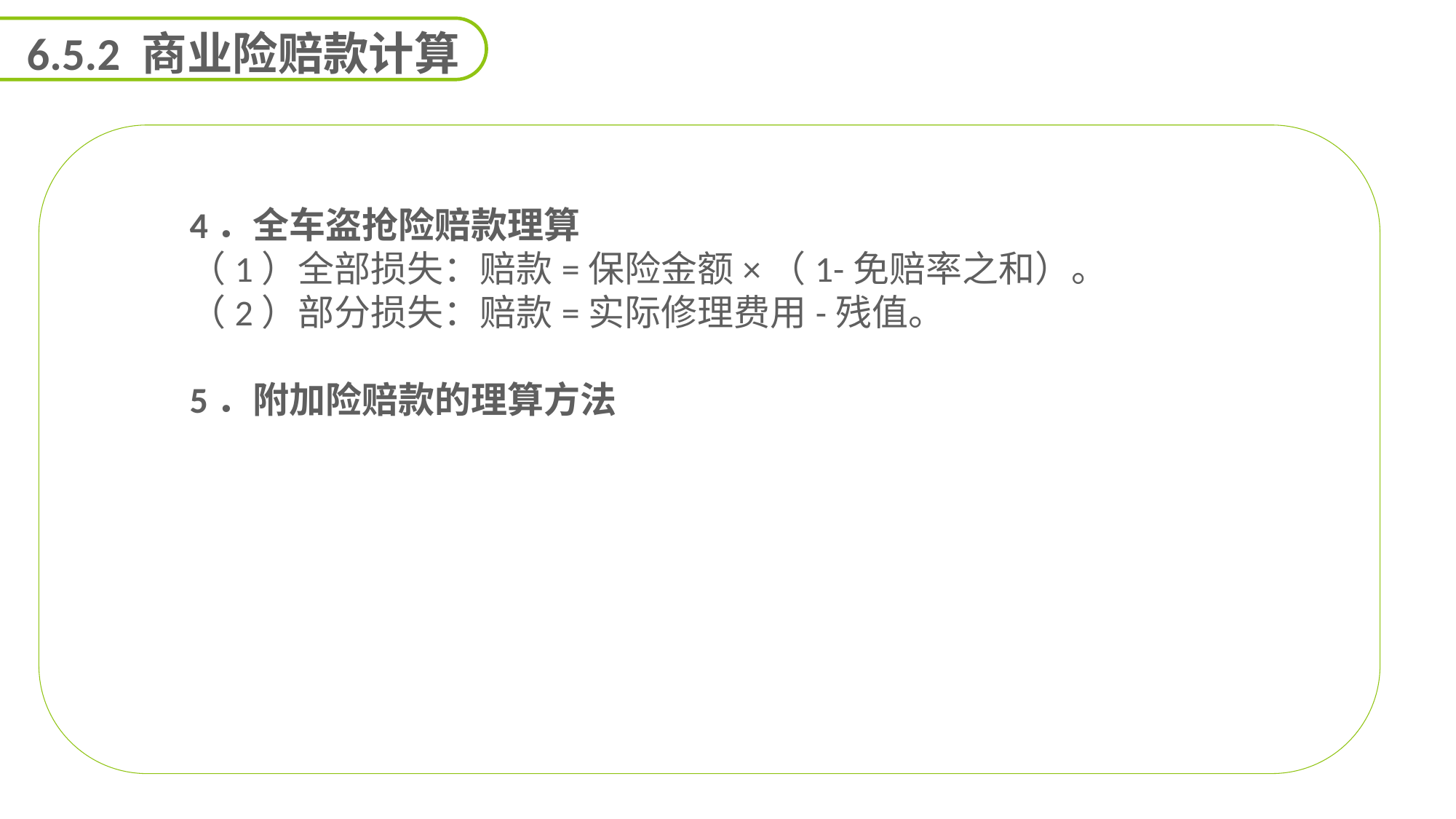

6.5.2 商业险赔款计算

4．全车盗抢险赔款理算
（1）全部损失：赔款=保险金额×（1-免赔率之和）。
（2）部分损失：赔款=实际修理费用-残值。

5．附加险赔款的理算方法

能力
目标
延迟符